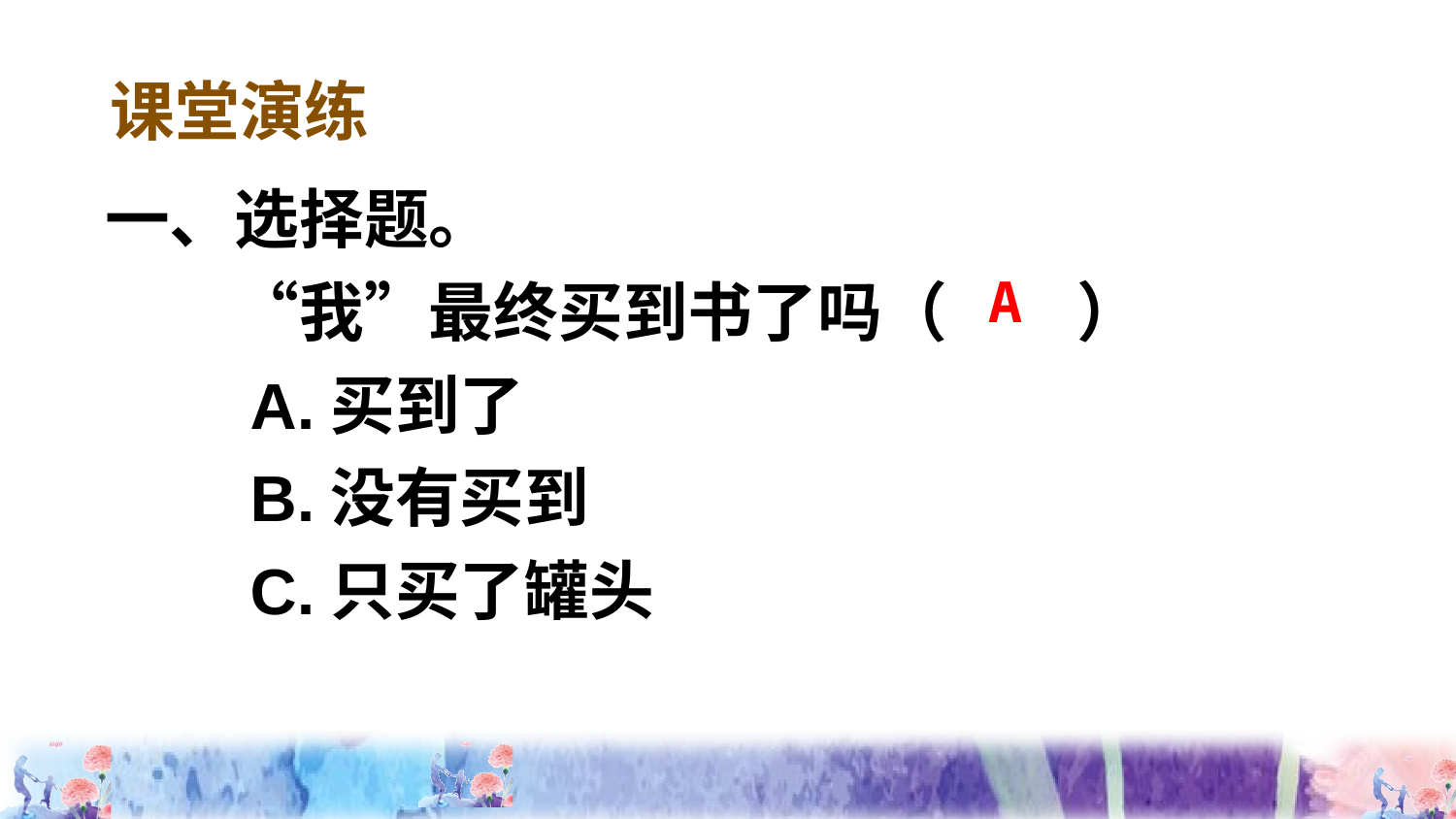

课堂演练
一、选择题。
　　“我”最终买到书了吗（　　）
　　A.买到了
　　B.没有买到
　　C.只买了罐头
A